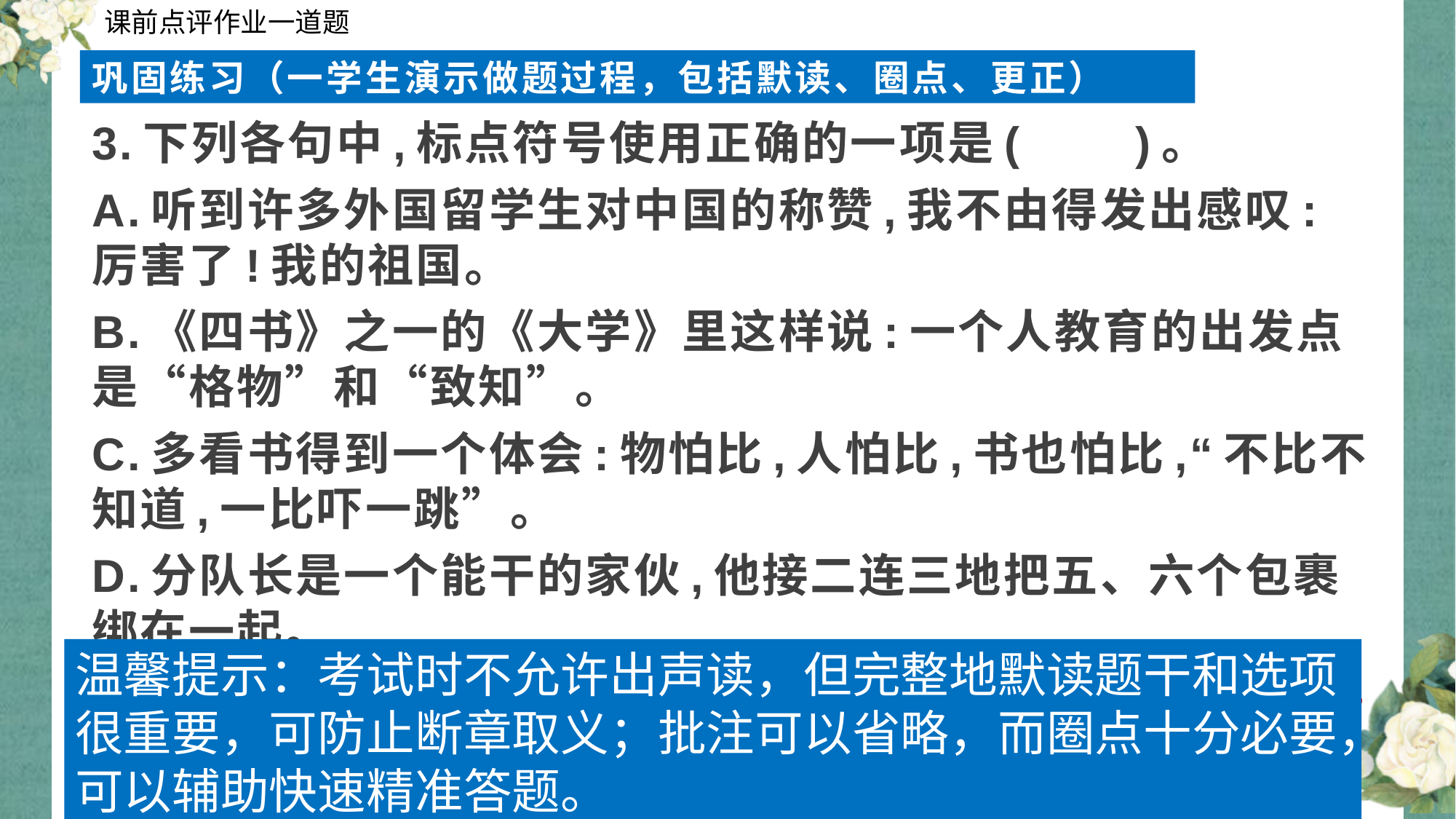

课前点评作业一道题
巩固练习（一学生演示做题过程，包括默读、圈点、更正）
3.下列各句中,标点符号使用正确的一项是(　　)。
A.听到许多外国留学生对中国的称赞,我不由得发出感叹:厉害了!我的祖国。
B.《四书》之一的《大学》里这样说:一个人教育的出发点是“格物”和“致知”。
C.多看书得到一个体会:物怕比,人怕比,书也怕比,“不比不知道,一比吓一跳”。
D.分队长是一个能干的家伙,他接二连三地把五、六个包裹绑在一起。
答案：C　【解析】A“厉害了!我的祖国。”应改为“厉害了,我的祖国!”B第一个书名号应改为双引号。D删去顿号。
温馨提示：考试时不允许出声读，但完整地默读题干和选项很重要，可防止断章取义；批注可以省略，而圈点十分必要，可以辅助快速精准答题。